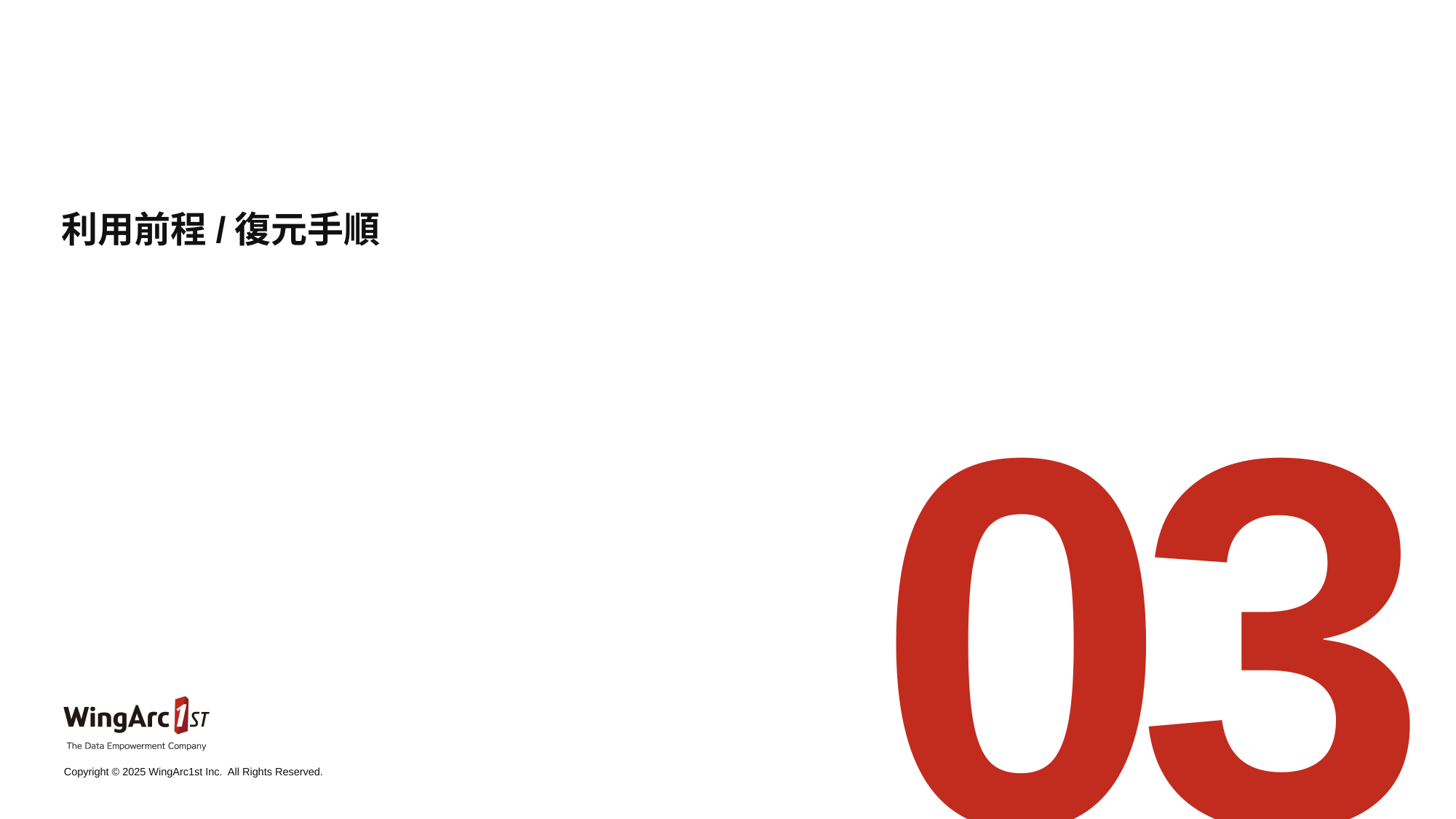

# 利用前程/復元手順
03
Copyright © 2025 WingArc1st Inc.  All Rights Reserved.